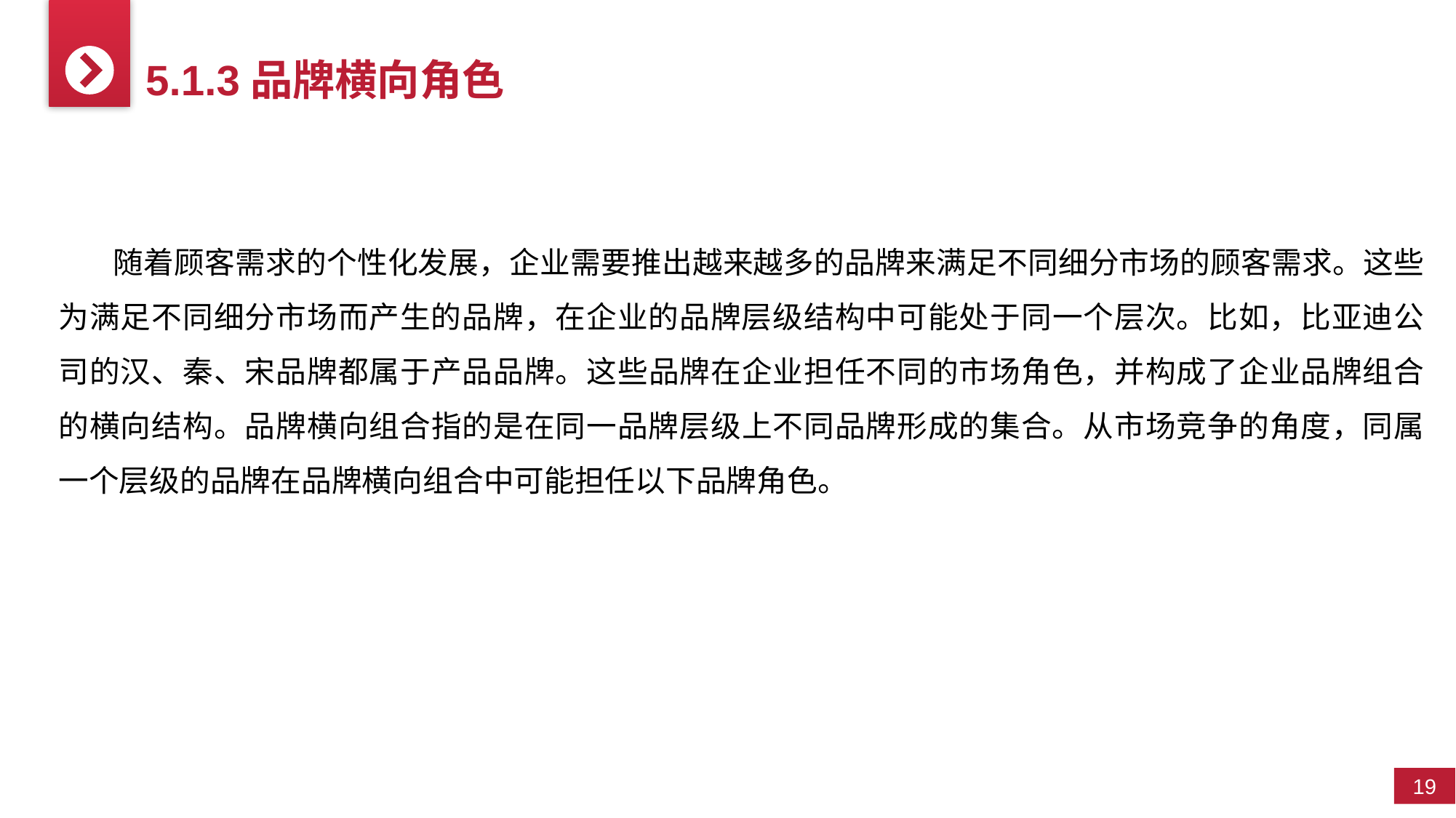

5.1.3品牌横向角色
随着顾客需求的个性化发展，企业需要推出越来越多的品牌来满足不同细分市场的顾客需求。这些为满足不同细分市场而产生的品牌，在企业的品牌层级结构中可能处于同一个层次。比如，比亚迪公司的汉、秦、宋品牌都属于产品品牌。这些品牌在企业担任不同的市场角色，并构成了企业品牌组合的横向结构。品牌横向组合指的是在同一品牌层级上不同品牌形成的集合。从市场竞争的角度，同属一个层级的品牌在品牌横向组合中可能担任以下品牌角色。